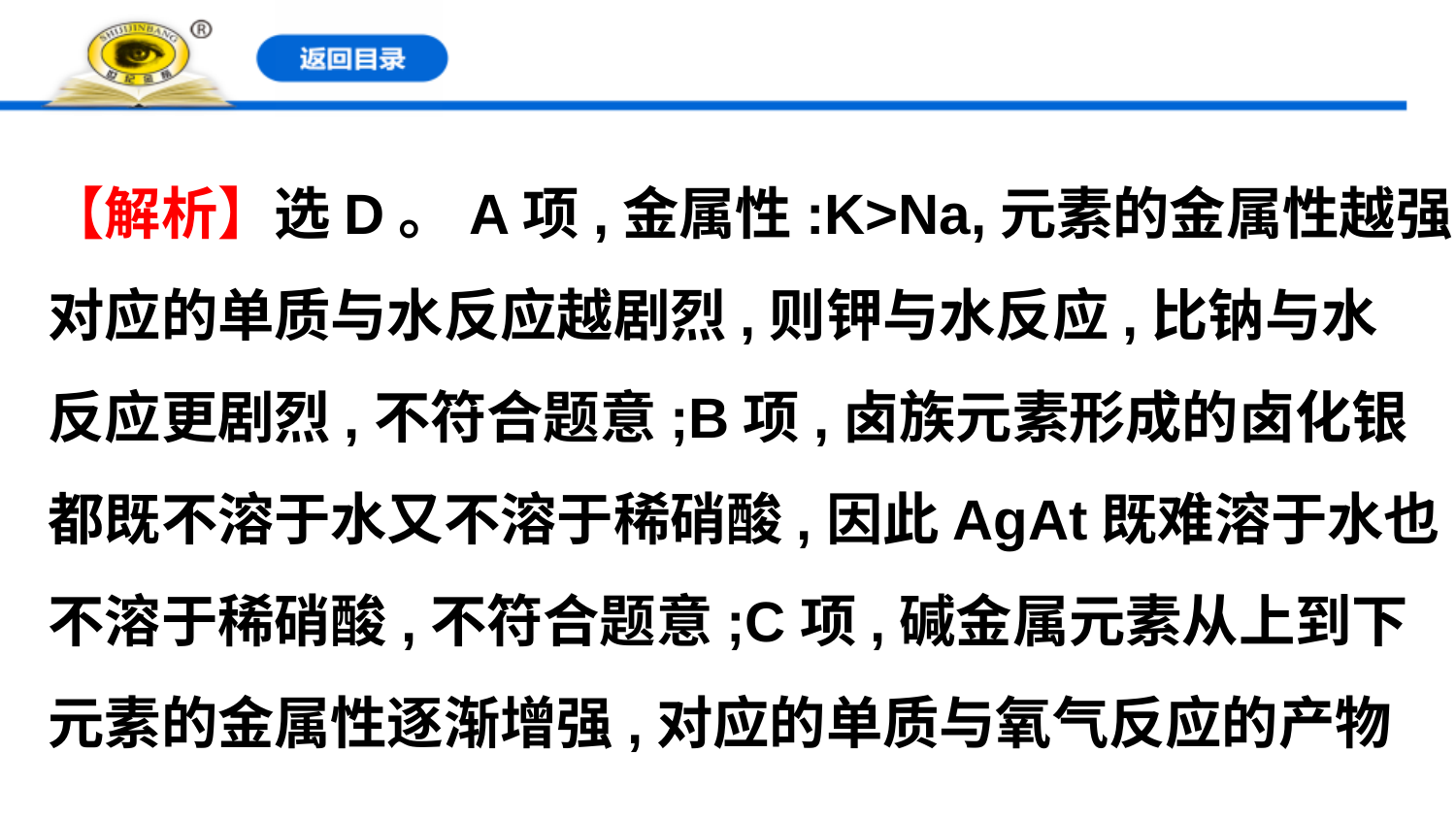

【解析】选D。A项,金属性:K>Na,元素的金属性越强,
对应的单质与水反应越剧烈,则钾与水反应,比钠与水
反应更剧烈,不符合题意;B项,卤族元素形成的卤化银
都既不溶于水又不溶于稀硝酸,因此AgAt既难溶于水也
不溶于稀硝酸,不符合题意;C项,碱金属元素从上到下
元素的金属性逐渐增强,对应的单质与氧气反应的产物